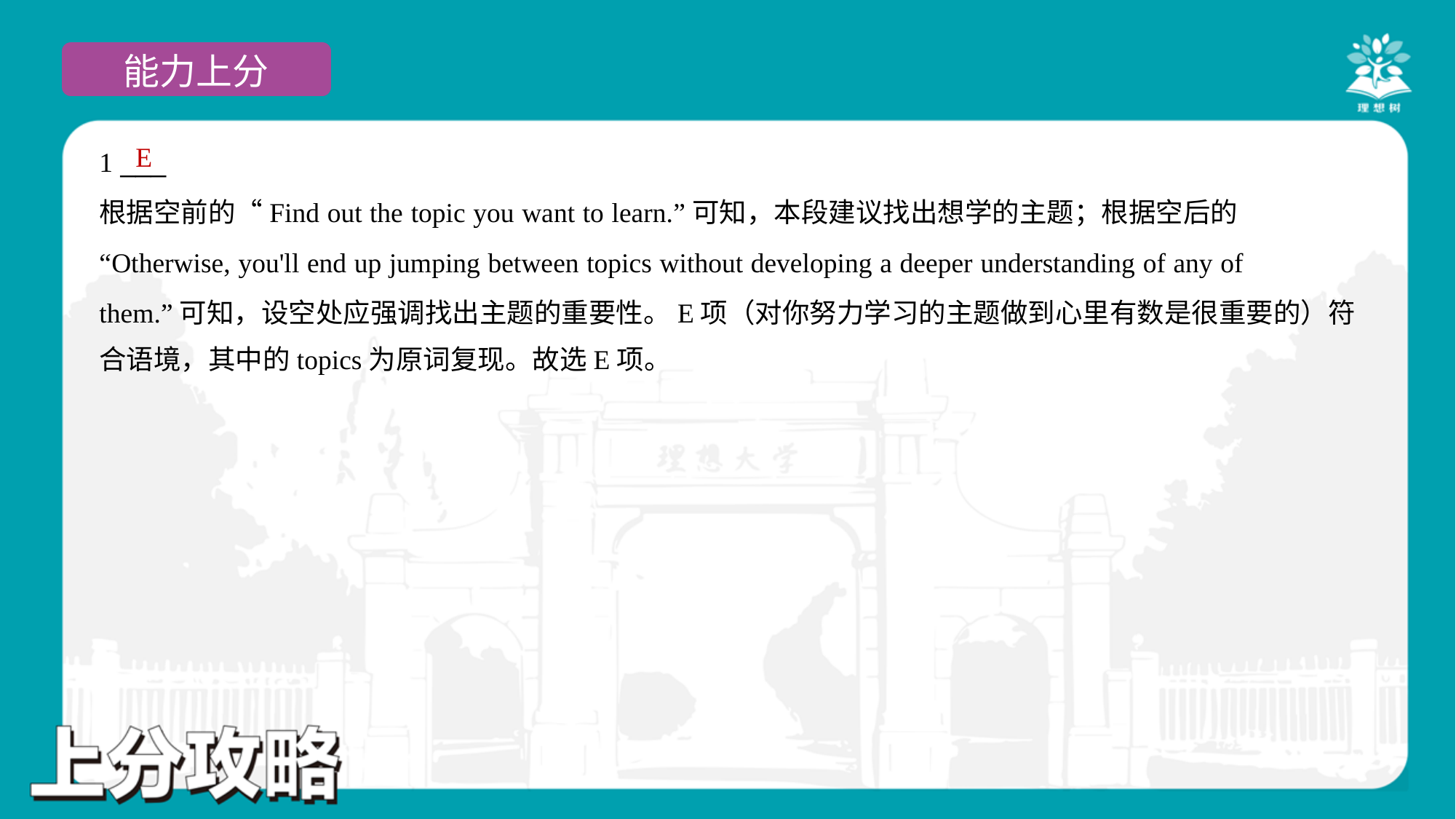

E
1 ___
根据空前的“Find out the topic you want to learn.”可知，本段建议找出想学的主题；根据空后的
“Otherwise, you'll end up jumping between topics without developing a deeper understanding of any of
them.”可知，设空处应强调找出主题的重要性。E项（对你努力学习的主题做到心里有数是很重要的）符
合语境，其中的topics为原词复现。故选E项。